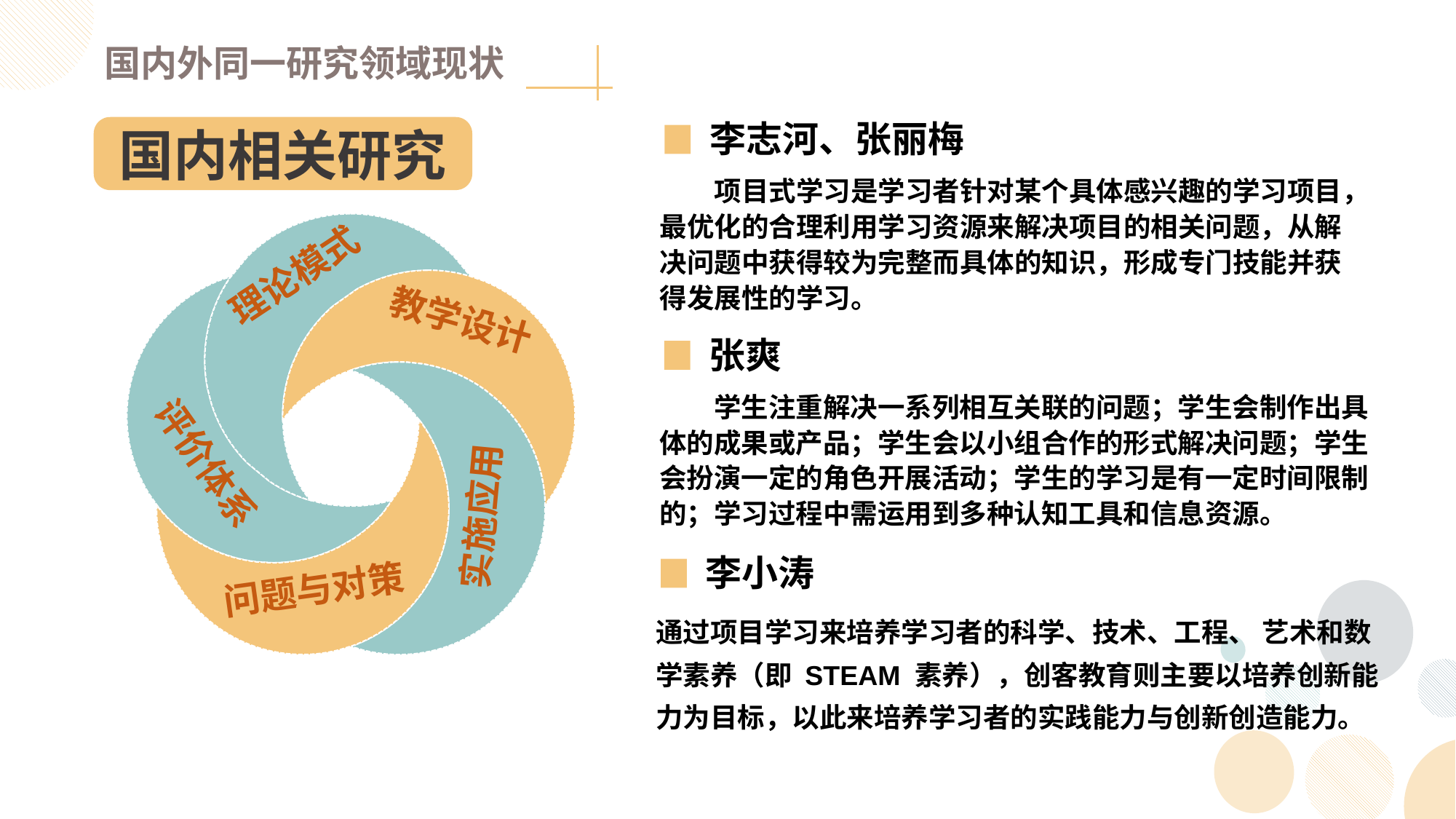

国内外同一研究领域现状
李志河、张丽梅

项目式学习是学习者针对某个具体感兴趣的学习项目，最优化的合理利用学习资源来解决项目的相关问题，从解决问题中获得较为完整而具体的知识，形成专门技能并获得发展性的学习。
国内相关研究
理论模式

教学设计
评价体系
实施应用
问题与对策
张爽

学生注重解决一系列相互关联的问题；学生会制作出具体的成果或产品；学生会以小组合作的形式解决问题；学生会扮演一定的角色开展活动；学生的学习是有一定时间限制的；学习过程中需运用到多种认知工具和信息资源。
李小涛

通过项目学习来培养学习者的科学、技术、工程、 艺术和数学素养（即 STEAM 素养），创客教育则主要以培养创新能力为目标，以此来培养学习者的实践能力与创新创造能力。